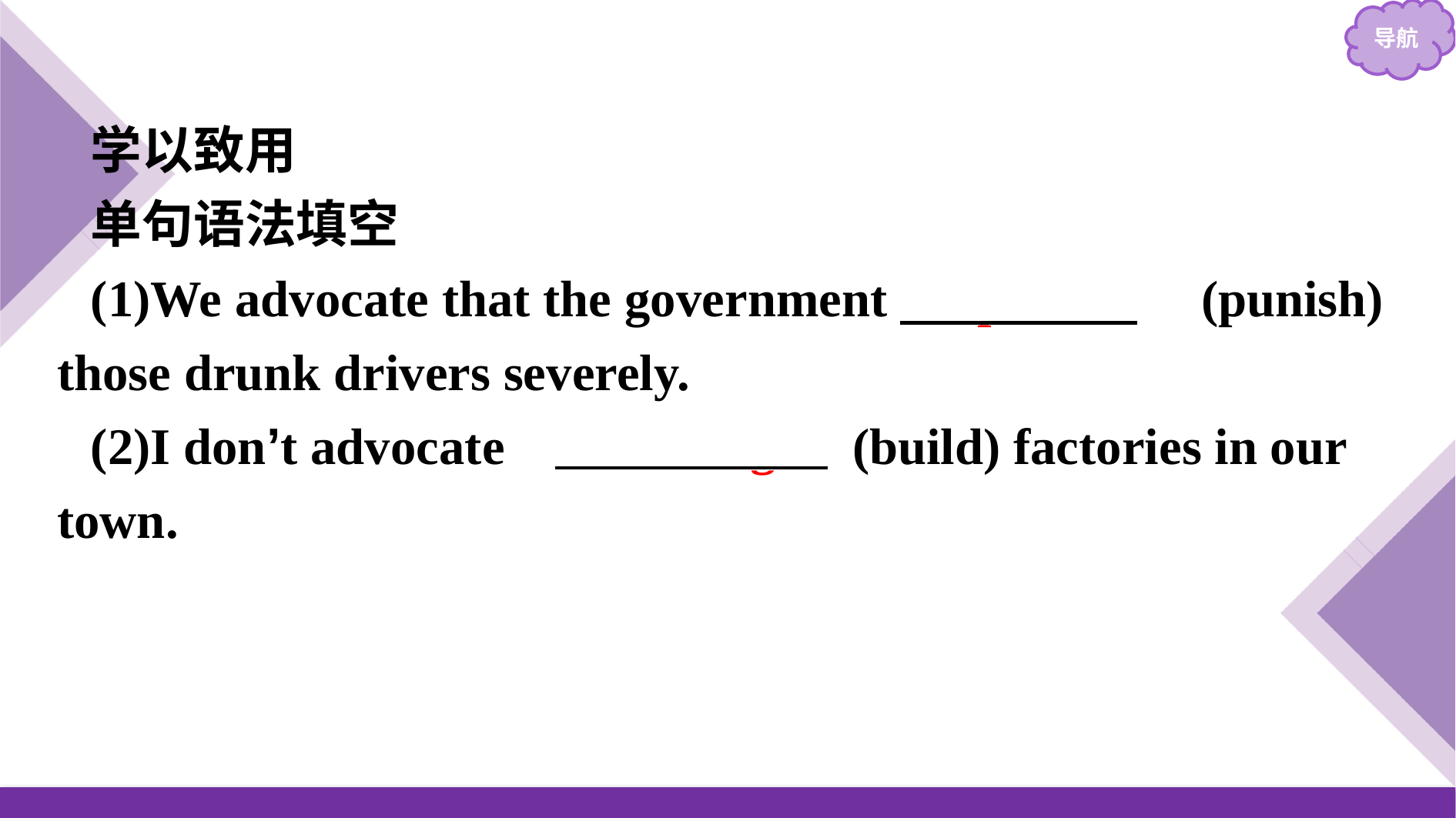

学以致用
单句语法填空
(1)We advocate that the government 　punish　(punish) those drunk drivers severely.
(2)I don’t advocate 　building　(build) factories in our town.